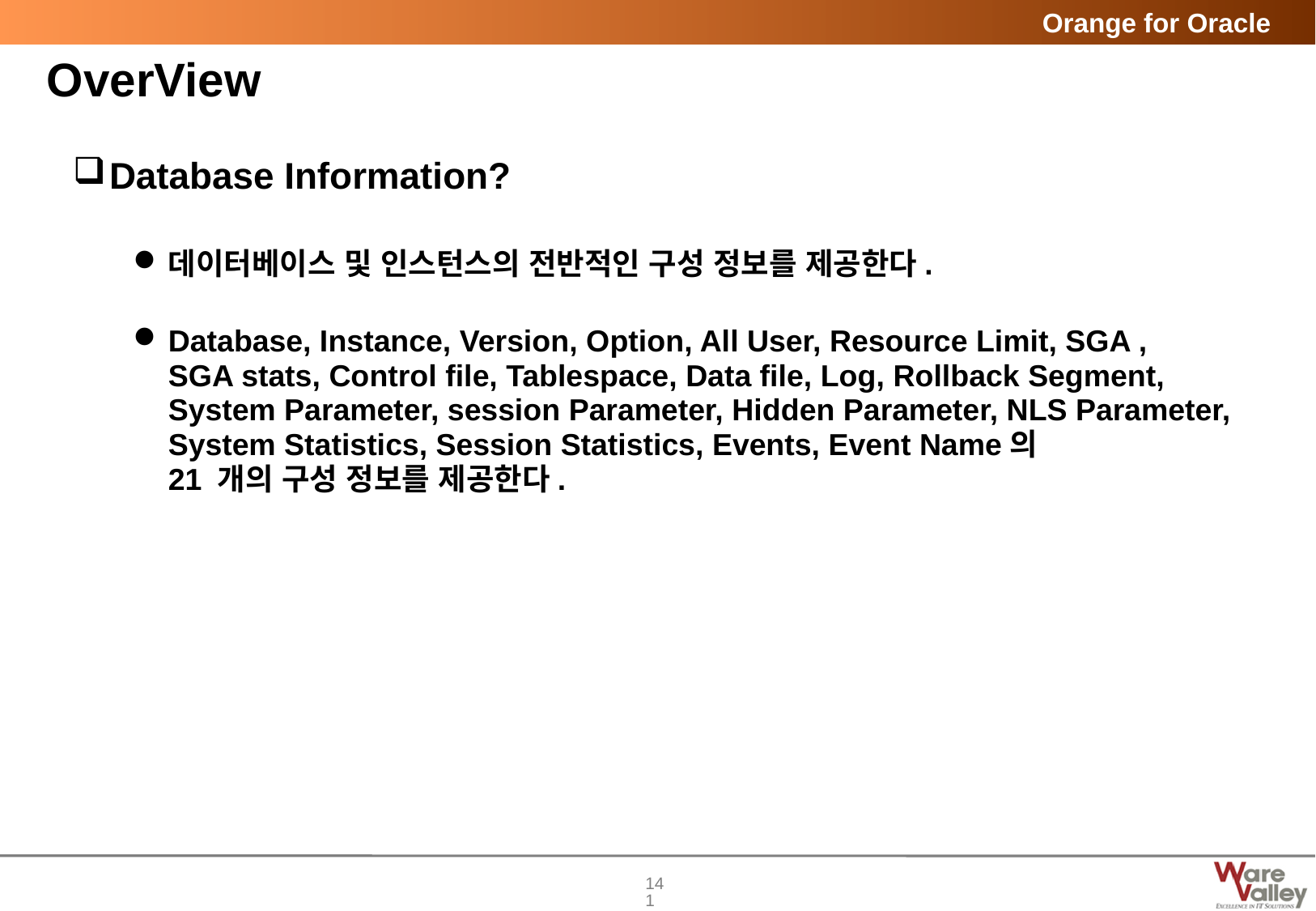

# OverView
Database Information?

데이터베이스 및 인스턴스의 전반적인 구성 정보를 제공한다.
Database, Instance, Version, Option, All User, Resource Limit, SGA ,
SGA stats, Control file, Tablespace, Data file, Log, Rollback Segment,
System Parameter, session Parameter, Hidden Parameter, NLS Parameter, System Statistics, Session Statistics, Events, Event Name의
21 개의 구성 정보를 제공한다.